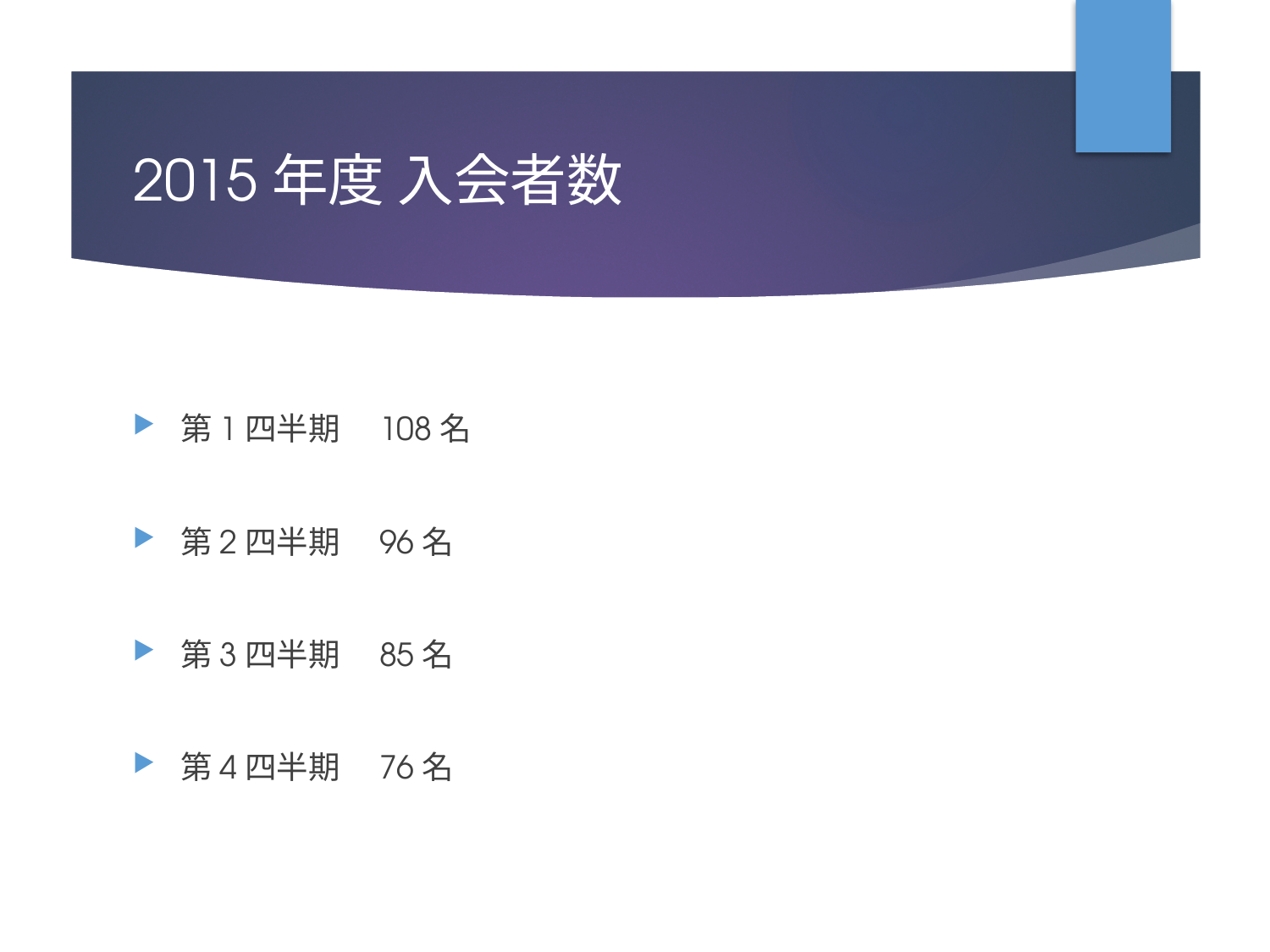

# 2015年度 入会者数
第1四半期　108名
第2四半期　96名
第3四半期　85名
第4四半期　76名